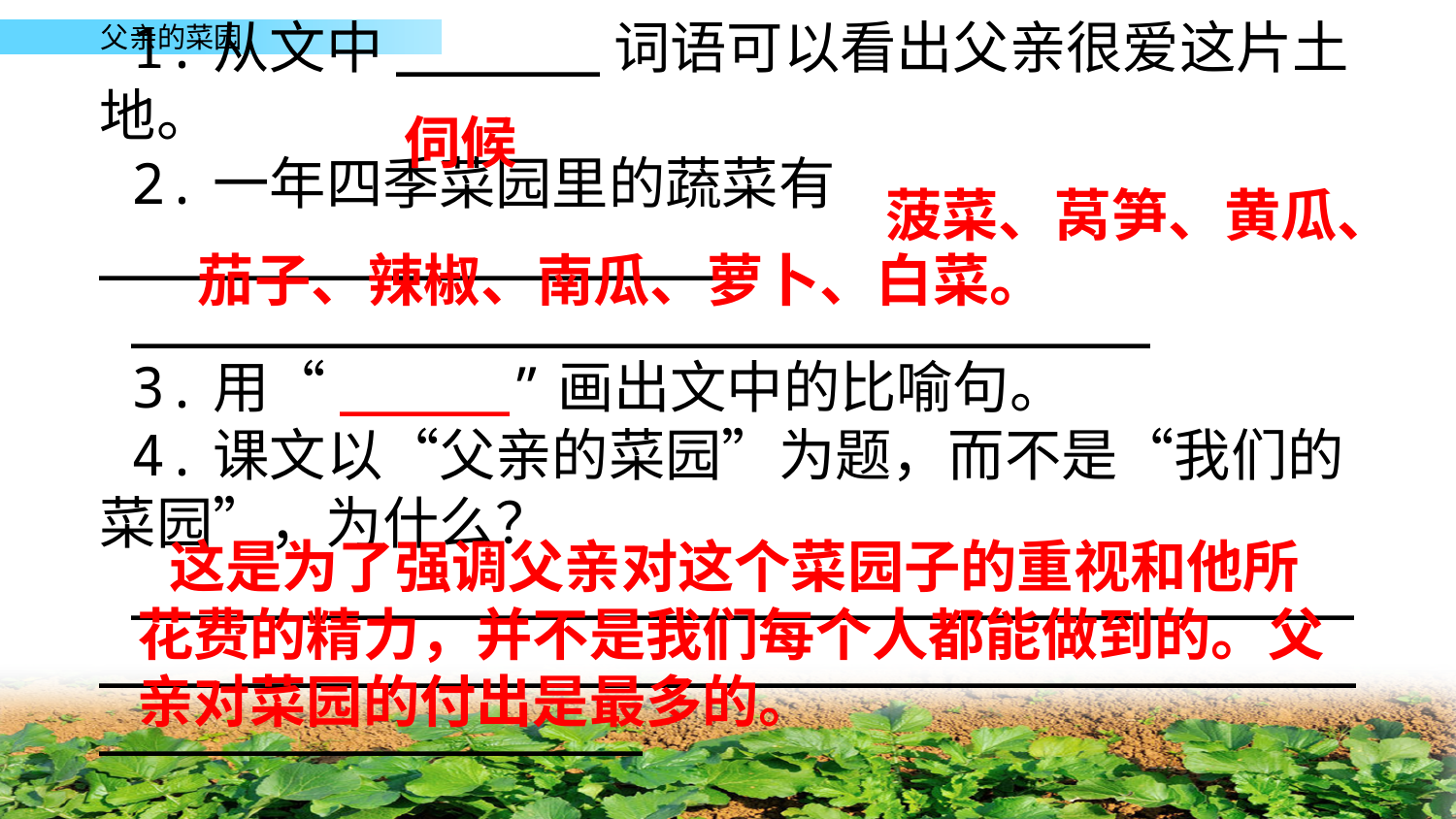

伺候
1.从文中______词语可以看出父亲很爱这片土地。
2.一年四季菜园里的蔬菜有 ___________________
______________________________
3.用“_____”画出文中的比喻句。
4.课文以“父亲的菜园”为题，而不是“我们的菜园”，为什么？
_________________________________________________________________________________________
菠菜、莴笋、黄瓜、
茄子、辣椒、南瓜、萝卜、白菜。
这是为了强调父亲对这个菜园子的重视和他所花费的精力，并不是我们每个人都能做到的。父亲对菜园的付出是最多的。